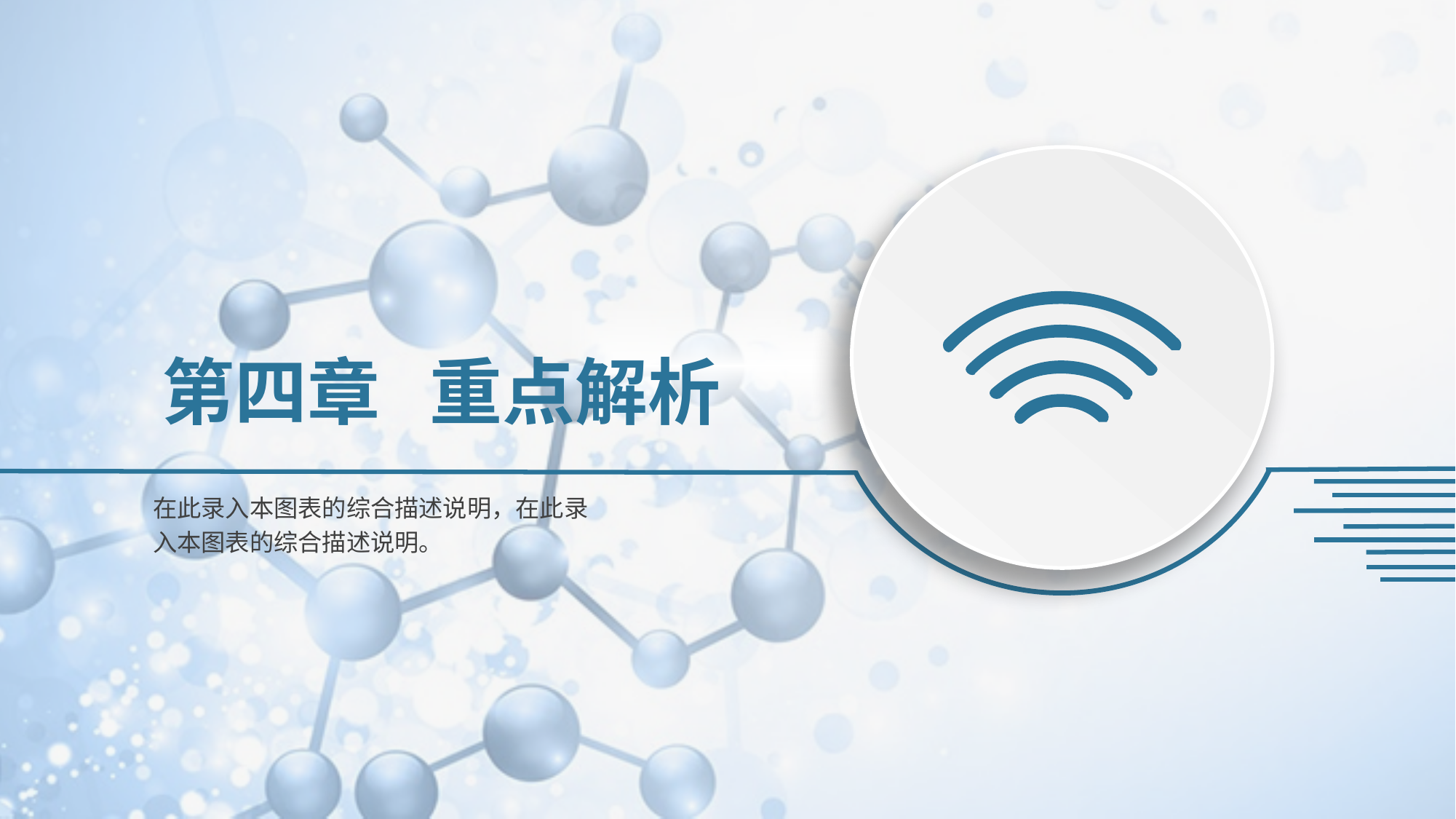

第四章   重点解析

在此录入本图表的综合描述说明，在此录入本图表的综合描述说明。